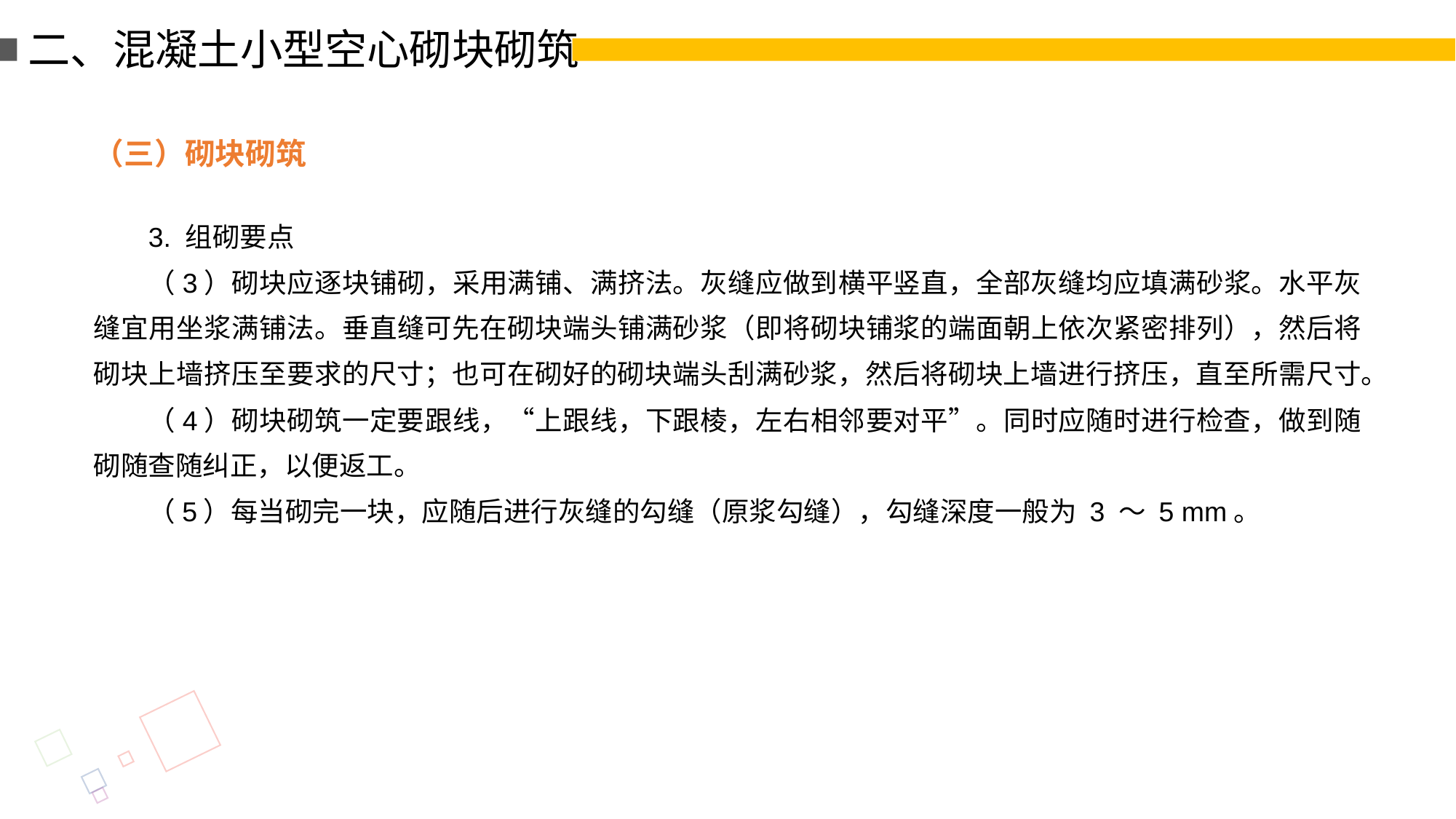

二、混凝土小型空心砌块砌筑
（三）砌块砌筑
3. 组砌要点
（3）砌块应逐块铺砌，采用满铺、满挤法。灰缝应做到横平竖直，全部灰缝均应填满砂浆。水平灰缝宜用坐浆满铺法。垂直缝可先在砌块端头铺满砂浆（即将砌块铺浆的端面朝上依次紧密排列），然后将砌块上墙挤压至要求的尺寸；也可在砌好的砌块端头刮满砂浆，然后将砌块上墙进行挤压，直至所需尺寸。
（4）砌块砌筑一定要跟线，“上跟线，下跟棱，左右相邻要对平”。同时应随时进行检查，做到随砌随查随纠正，以便返工。
（5）每当砌完一块，应随后进行灰缝的勾缝（原浆勾缝），勾缝深度一般为 3 ～ 5 mm。